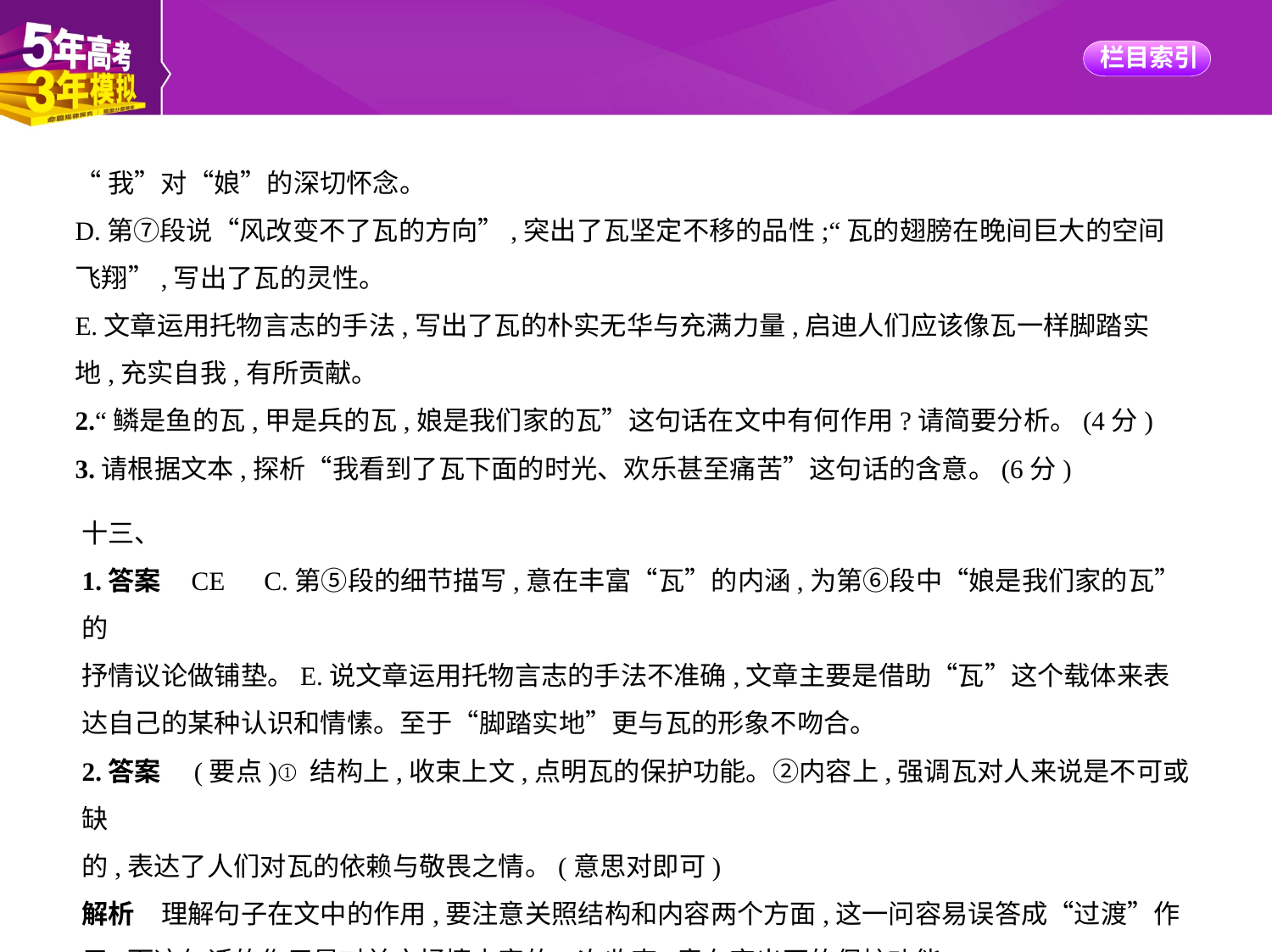

“我”对“娘”的深切怀念。
D.第⑦段说“风改变不了瓦的方向”,突出了瓦坚定不移的品性;“瓦的翅膀在晚间巨大的空间
飞翔”,写出了瓦的灵性。
E.文章运用托物言志的手法,写出了瓦的朴实无华与充满力量,启迪人们应该像瓦一样脚踏实
地,充实自我,有所贡献。
2.“鳞是鱼的瓦,甲是兵的瓦,娘是我们家的瓦”这句话在文中有何作用?请简要分析。(4分)
3.请根据文本,探析“我看到了瓦下面的时光、欢乐甚至痛苦”这句话的含意。(6分)
十三、
1.答案    CE　C.第⑤段的细节描写,意在丰富“瓦”的内涵,为第⑥段中“娘是我们家的瓦”的
抒情议论做铺垫。E.说文章运用托物言志的手法不准确,文章主要是借助“瓦”这个载体来表
达自己的某种认识和情愫。至于“脚踏实地”更与瓦的形象不吻合。
2.答案　(要点)①结构上,收束上文,点明瓦的保护功能。②内容上,强调瓦对人来说是不可或缺
的,表达了人们对瓦的依赖与敬畏之情。(意思对即可)
解析　理解句子在文中的作用,要注意关照结构和内容两个方面,这一问容易误答成“过渡”作
用,而这句话的作用是对前文抒情内容的一次收束,意在突出瓦的保护功能。